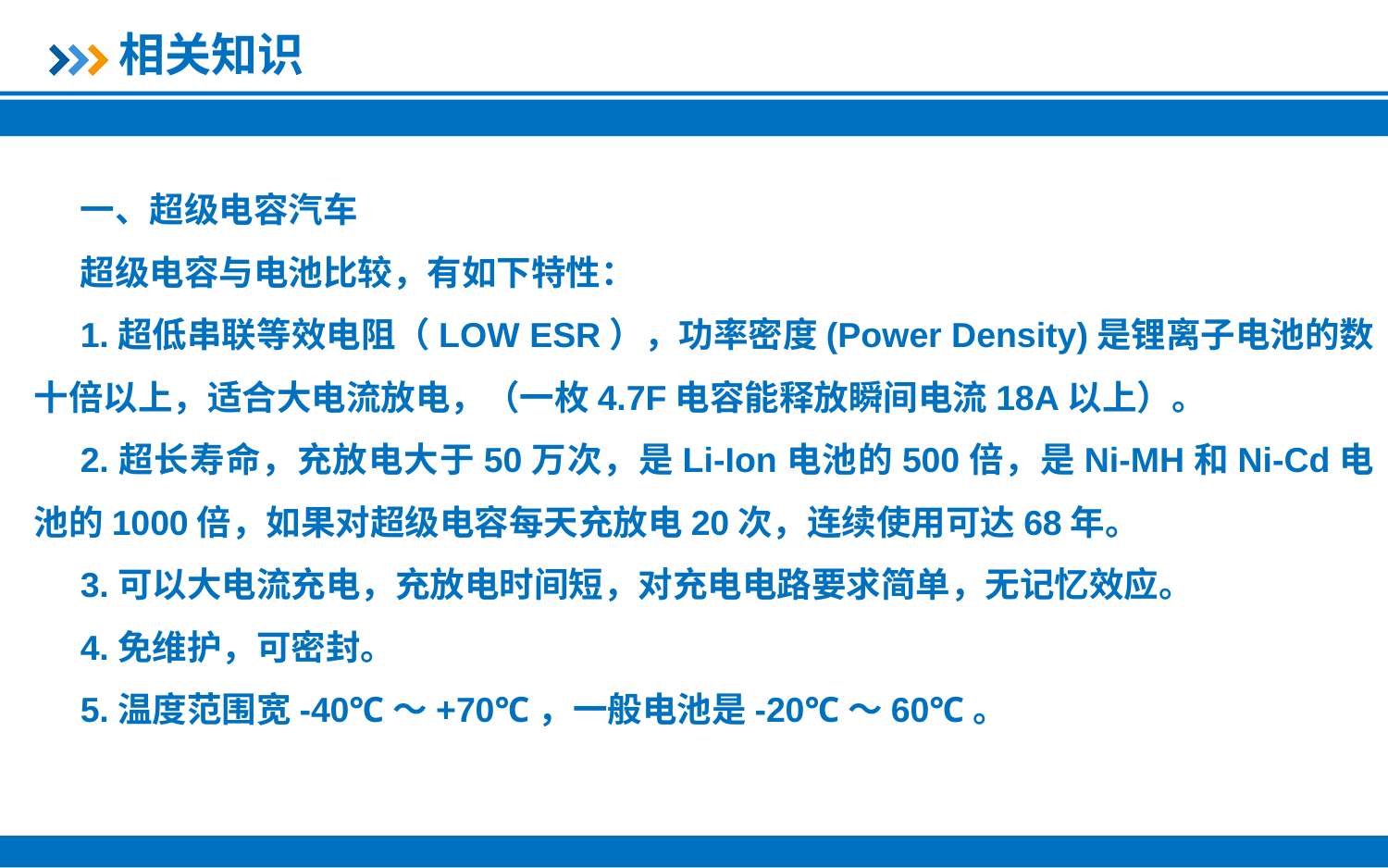

相关知识
一、超级电容汽车
超级电容与电池比较，有如下特性：
1.超低串联等效电阻（LOW ESR），功率密度(Power Density)是锂离子电池的数十倍以上，适合大电流放电，（一枚4.7F电容能释放瞬间电流18A以上）。
2.超长寿命，充放电大于50万次，是Li-Ion电池的500倍，是Ni-MH和Ni-Cd电池的1000倍，如果对超级电容每天充放电20次，连续使用可达68年。
3.可以大电流充电，充放电时间短，对充电电路要求简单，无记忆效应。
4.免维护，可密封。
5.温度范围宽-40℃～+70℃，一般电池是-20℃～60℃。